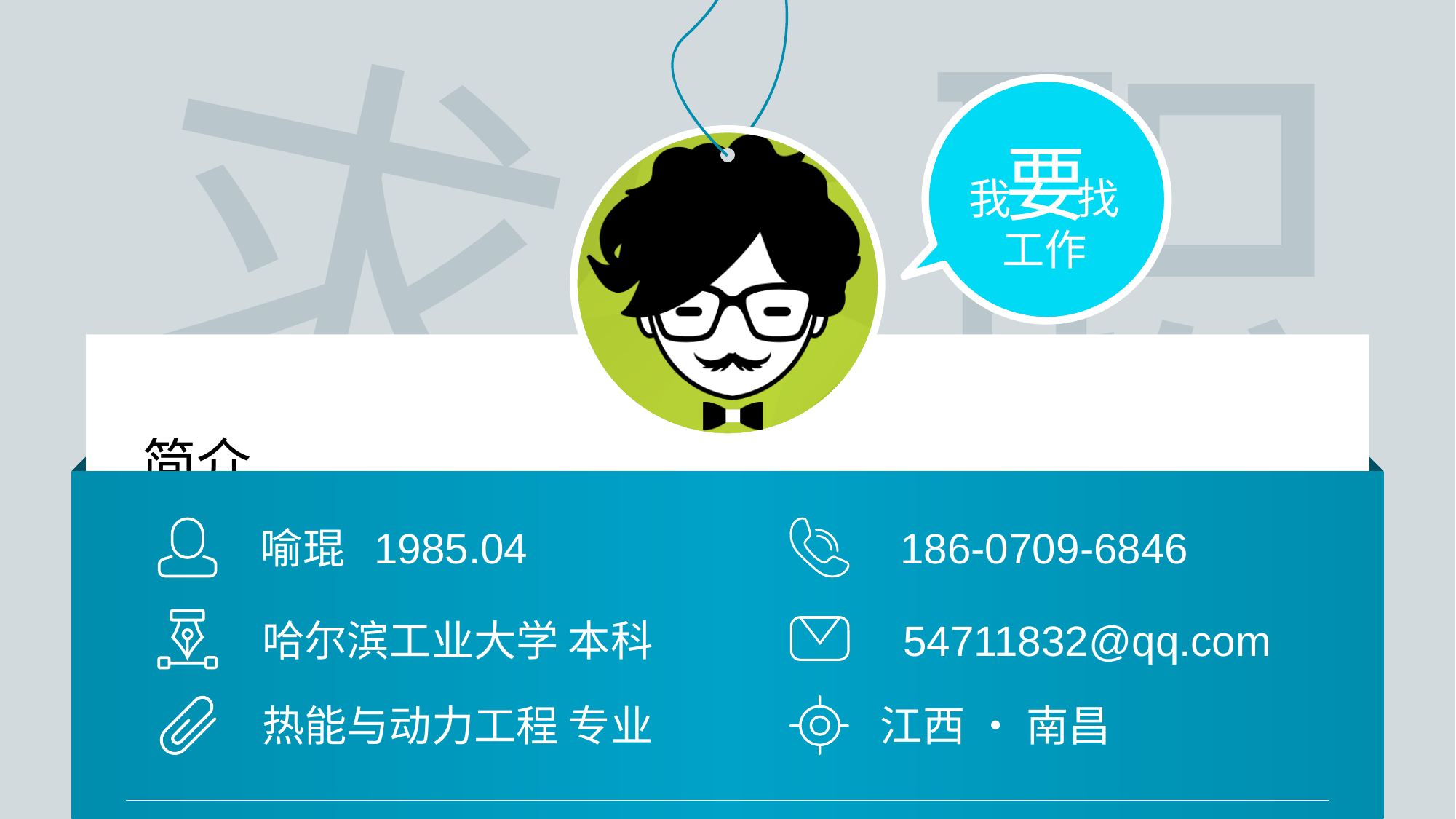

职
求

要
我       找
工作

喻琨

简介

喻琨  1985.04

186-0709-6846

哈尔滨工业大学 本科

54711832@qq.com

热能与动力工程 专业

江西 • 南昌